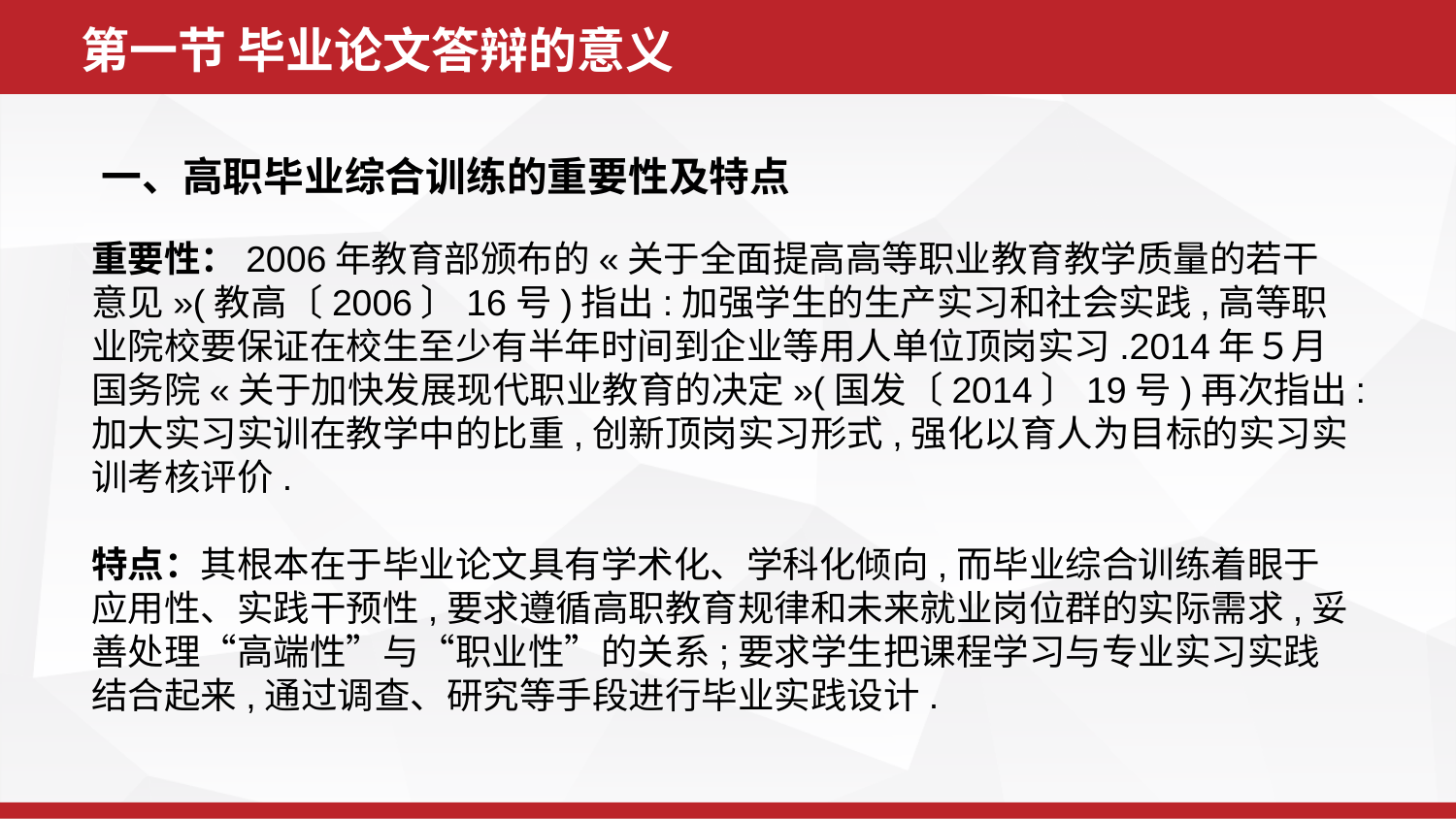

第一节 毕业论文答辩的意义
一、高职毕业综合训练的重要性及特点
重要性：2006年教育部颁布的«关于全面提高高等职业教育教学质量的若干意见»(教高〔2006〕16号)指出:加强学生的生产实习和社会实践,高等职业院校要保证在校生至少有半年时间到企业等用人单位顶岗实习.2014年５月国务院«关于加快发展现代职业教育的决定»(国发〔2014〕19号)再次指出:加大实习实训在教学中的比重,创新顶岗实习形式,强化以育人为目标的实习实训考核评价.

特点：其根本在于毕业论文具有学术化、学科化倾向,而毕业综合训练着眼于应用性、实践干预性,要求遵循高职教育规律和未来就业岗位群的实际需求,妥善处理“高端性”与“职业性”的关系;要求学生把课程学习与专业实习实践结合起来,通过调查、研究等手段进行毕业实践设计.